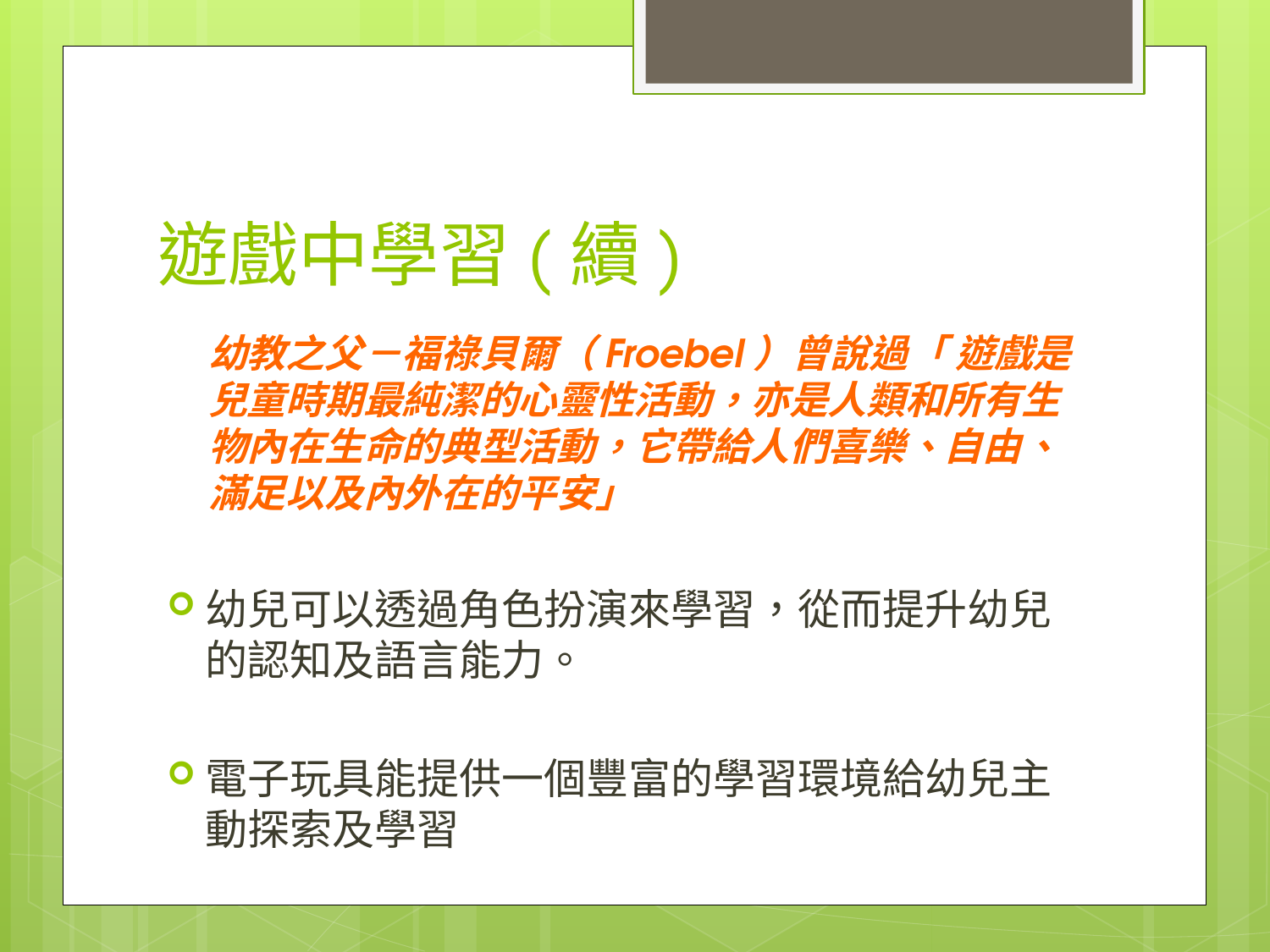

# 遊戲中學習(續)
幼教之父－福祿貝爾（Froebel）曾說過「 遊戲是兒童時期最純潔的心靈性活動，亦是人類和所有生物內在生命的典型活動，它帶給人們喜樂、自由、滿足以及內外在的平安」

幼兒可以透過角色扮演來學習，從而提升幼兒的認知及語言能力。

電子玩具能提供一個豐富的學習環境給幼兒主動探索及學習